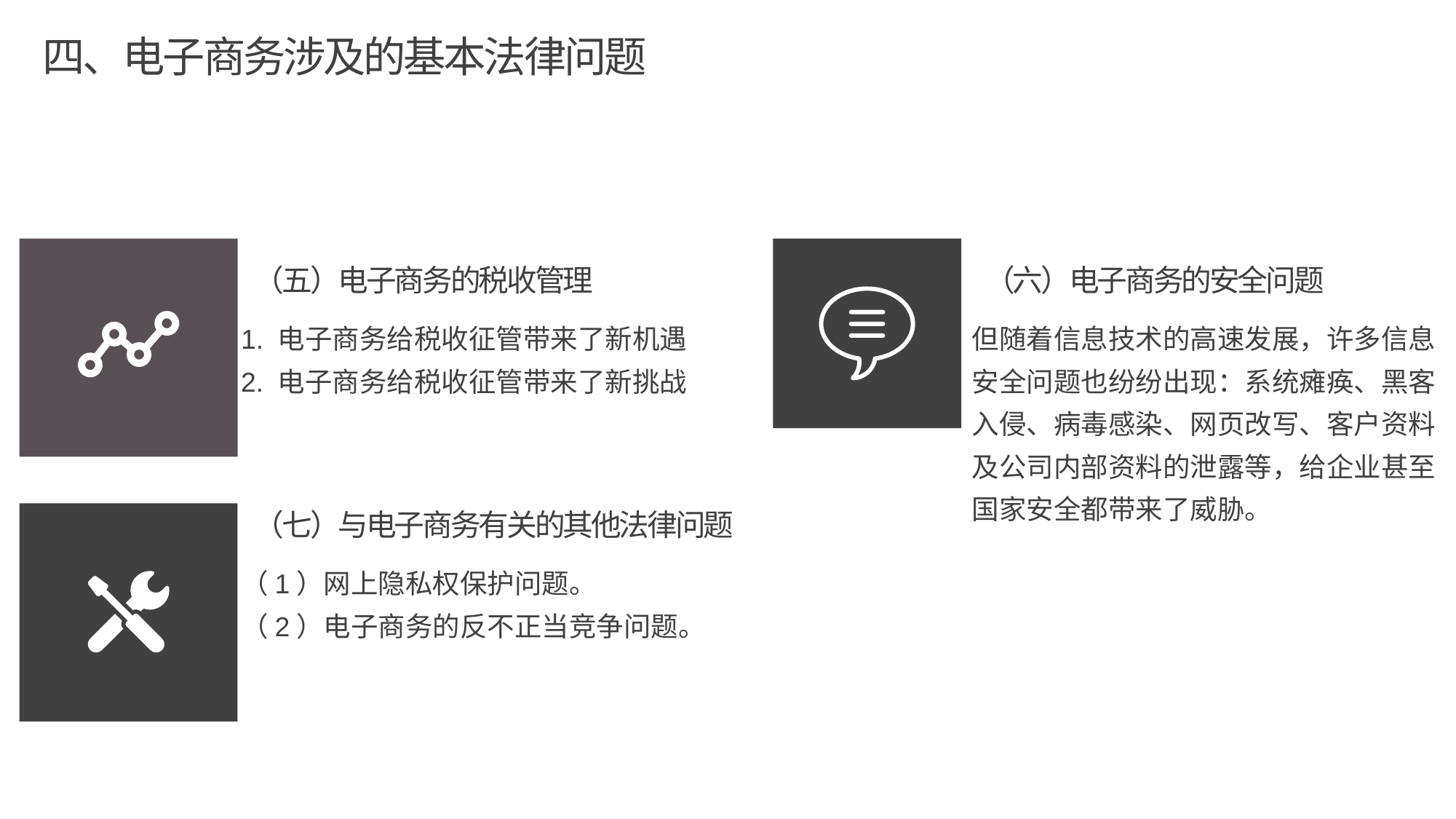

四、电子商务涉及的基本法律问题

（五）电子商务的税收管理
1. 电子商务给税收征管带来了新机遇
2. 电子商务给税收征管带来了新挑战

（六）电子商务的安全问题
但随着信息技术的高速发展，许多信息安全问题也纷纷出现：系统瘫痪、黑客入侵、病毒感染、网页改写、客户资料及公司内部资料的泄露等，给企业甚至国家安全都带来了威胁。

（七）与电子商务有关的其他法律问题
（1）网上隐私权保护问题。
（2）电子商务的反不正当竞争问题。